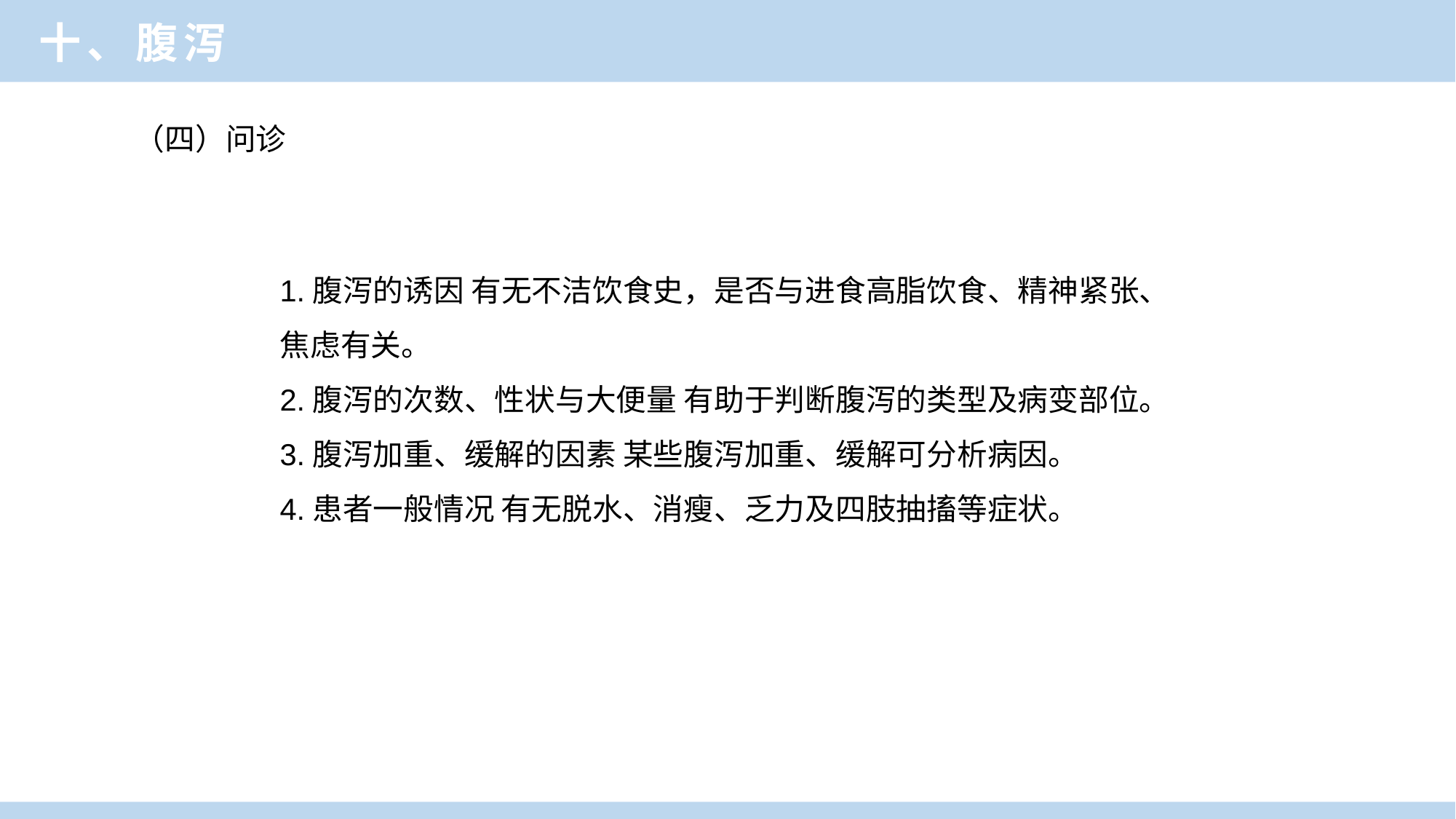

临床医学概论
十、腹泻
（四）问诊
1.腹泻的诱因 有无不洁饮食史，是否与进食高脂饮食、精神紧张、焦虑有关。
2.腹泻的次数、性状与大便量 有助于判断腹泻的类型及病变部位。
3.腹泻加重、缓解的因素 某些腹泻加重、缓解可分析病因。
4.患者一般情况 有无脱水、消瘦、乏力及四肢抽搐等症状。